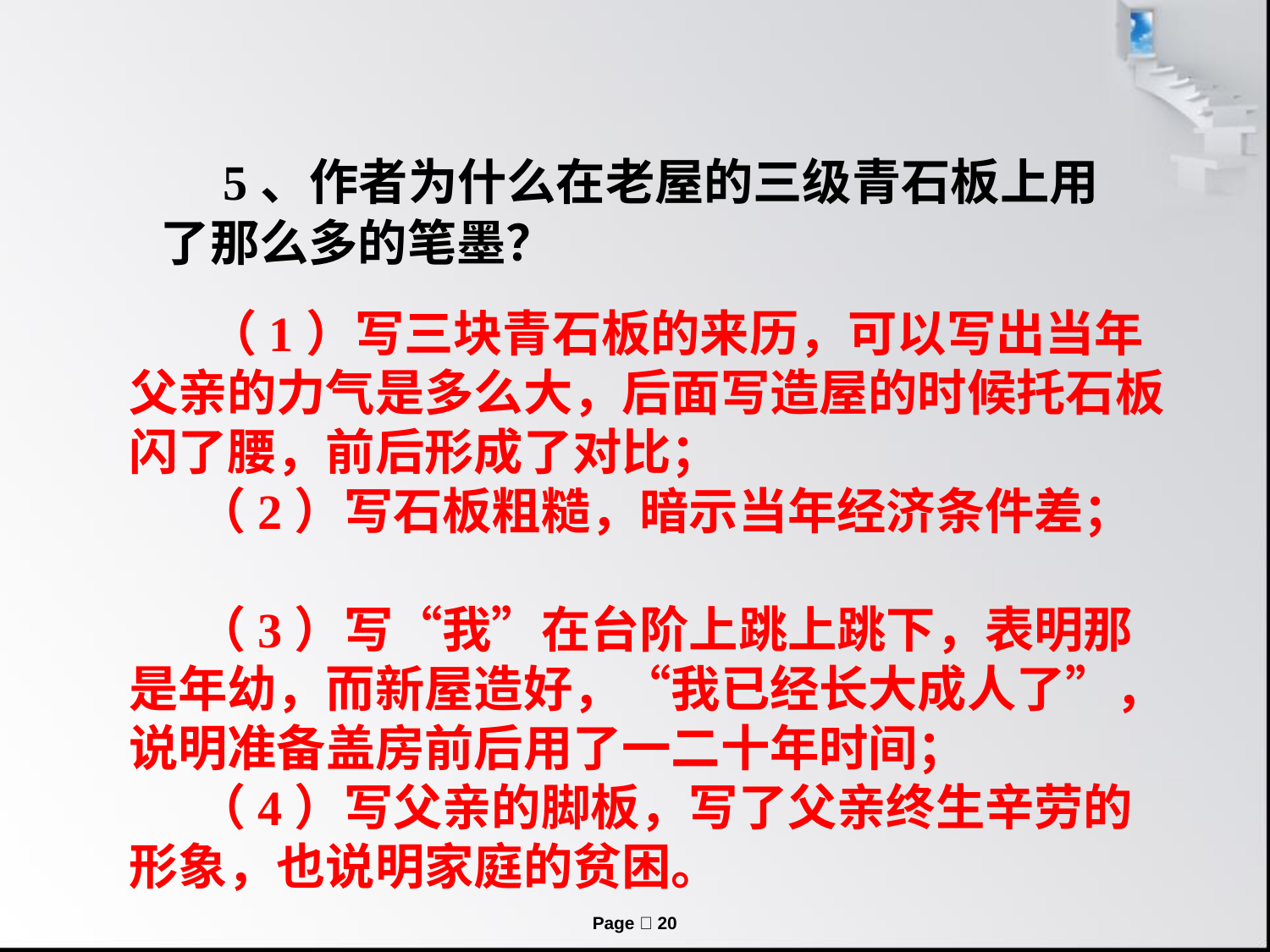

5、作者为什么在老屋的三级青石板上用了那么多的笔墨？
      （1）写三块青石板的来历，可以写出当年父亲的力气是多么大，后面写造屋的时候托石板闪了腰，前后形成了对比；
     （2）写石板粗糙，暗示当年经济条件差；
     （3）写“我”在台阶上跳上跳下，表明那是年幼，而新屋造好，“我已经长大成人了”，说明准备盖房前后用了一二十年时间；
     （4）写父亲的脚板，写了父亲终生辛劳的形象，也说明家庭的贫困。